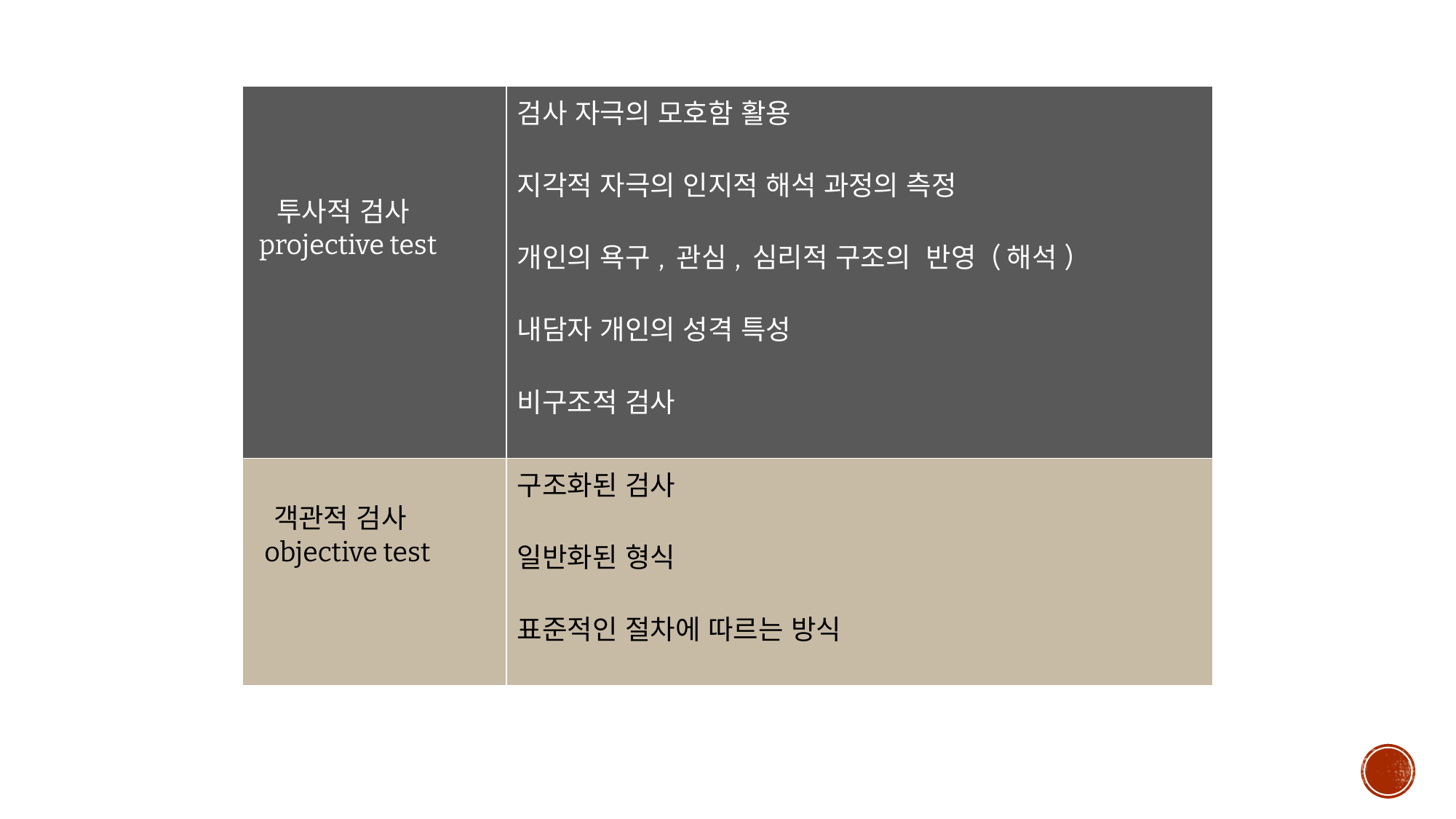

| 투사적 검사 projective test | 검사 자극의 모호함 활용 지각적 자극의 인지적 해석 과정의 측정 개인의 욕구, 관심, 심리적 구조의 반영 (해석) 내담자 개인의 성격 특성 비구조적 검사 |
| --- | --- |
| 객관적 검사 objective test | 구조화된 검사 일반화된 형식 표준적인 절차에 따르는 방식 |